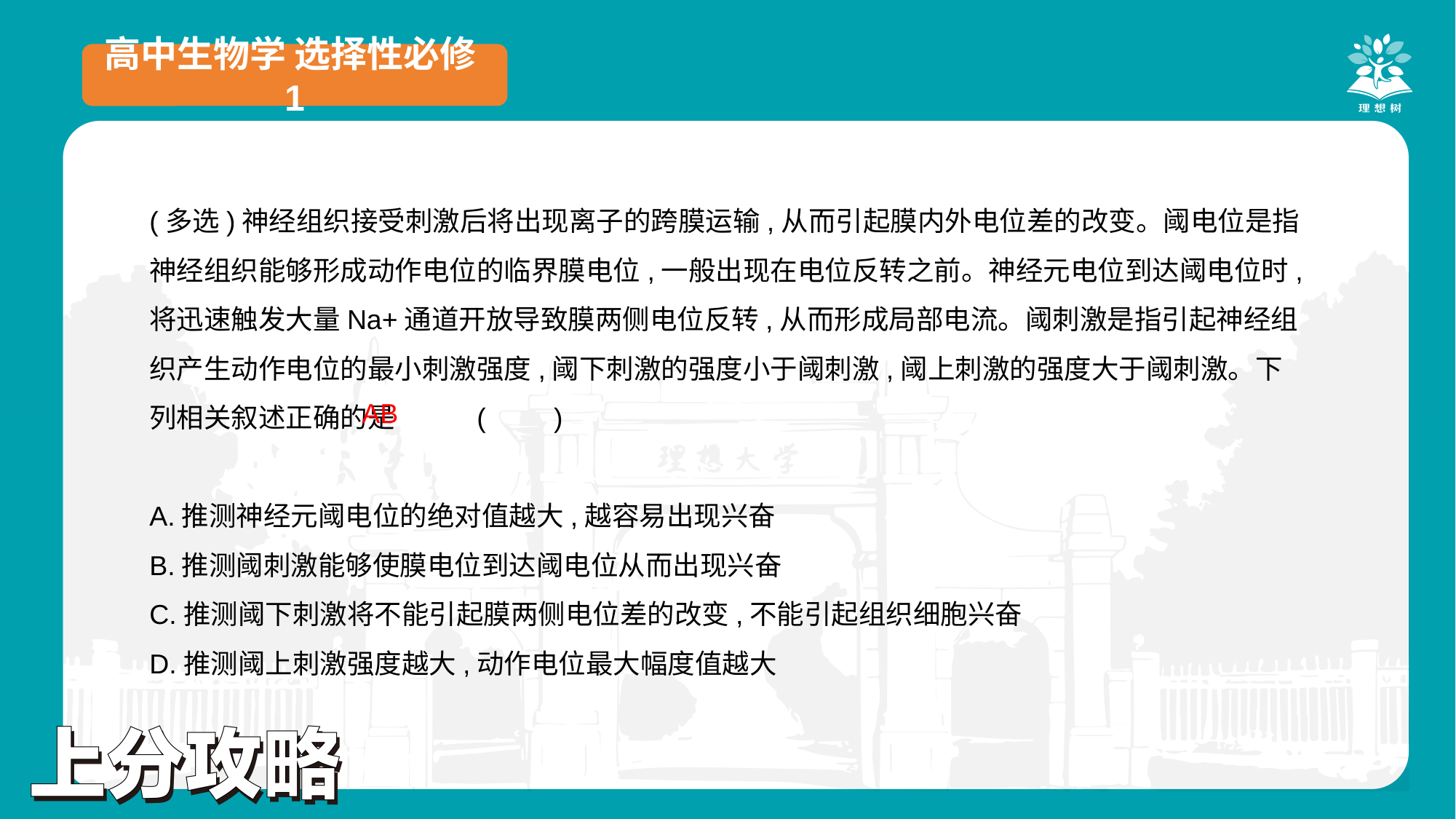

高中生物学 选择性必修1
(多选)神经组织接受刺激后将出现离子的跨膜运输,从而引起膜内外电位差的改变。阈电位是指神经组织能够形成动作电位的临界膜电位,一般出现在电位反转之前。神经元电位到达阈电位时,将迅速触发大量Na+通道开放导致膜两侧电位反转,从而形成局部电流。阈刺激是指引起神经组织产生动作电位的最小刺激强度,阈下刺激的强度小于阈刺激,阈上刺激的强度大于阈刺激。下列相关叙述正确的是	(　　)

A.推测神经元阈电位的绝对值越大,越容易出现兴奋
B.推测阈刺激能够使膜电位到达阈电位从而出现兴奋
C.推测阈下刺激将不能引起膜两侧电位差的改变,不能引起组织细胞兴奋
D.推测阈上刺激强度越大,动作电位最大幅度值越大
AB